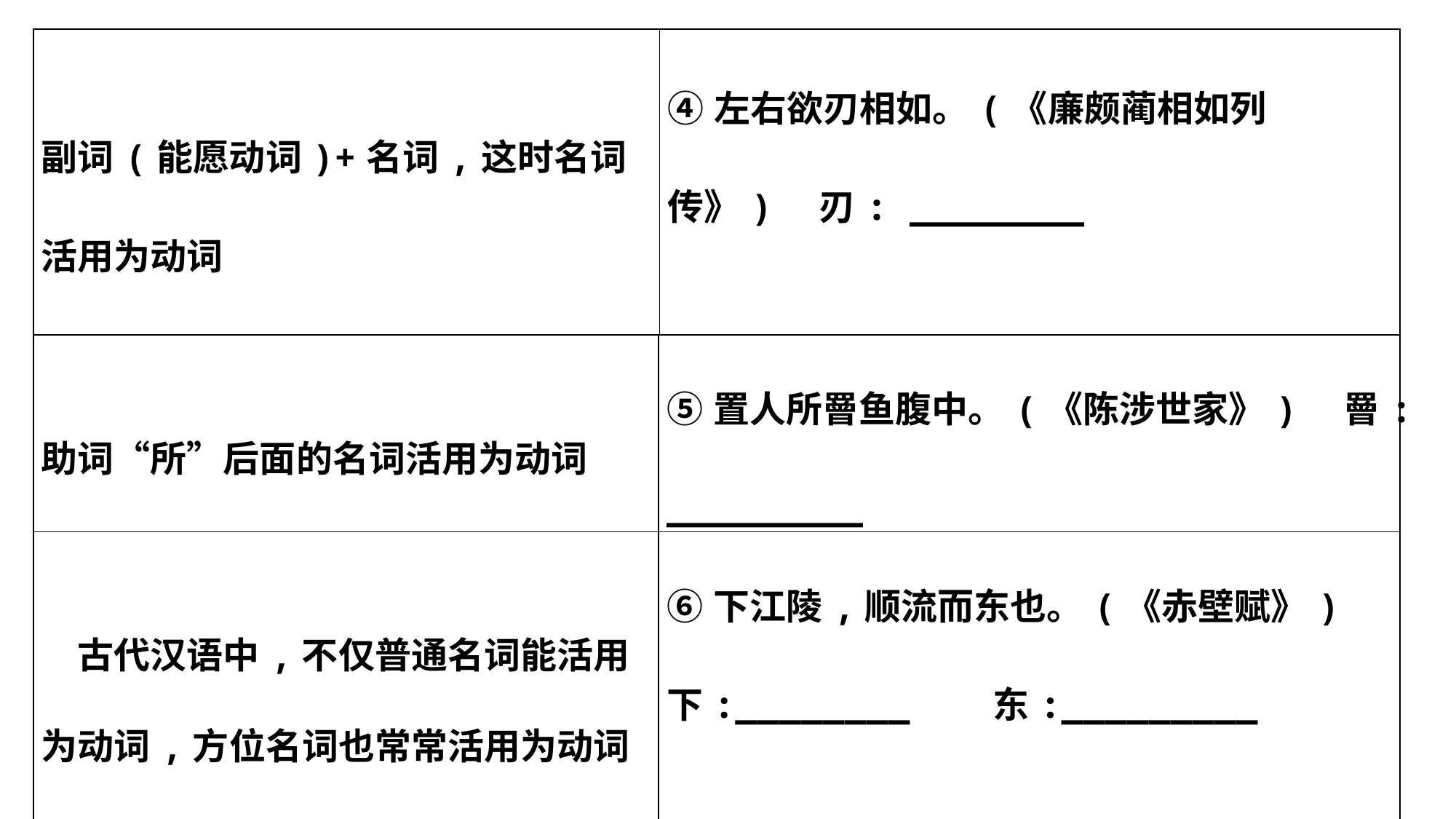

| 副词(能愿动词)+名词,这时名词活用为动词 | ④左右欲刃相如。(《廉颇蔺相如列传》)　刃: \_\_\_\_\_\_\_\_ |
| --- | --- |
| 助词“所”后面的名词活用为动词 | ⑤置人所罾鱼腹中。(《陈涉世家》)　罾:\_\_\_\_\_\_\_\_\_ |
| --- | --- |
| 古代汉语中,不仅普通名词能活用为动词,方位名词也常常活用为动词 | ⑥下江陵,顺流而东也。(《赤壁赋》)　下:\_\_\_\_\_\_\_\_　　东:\_\_\_\_\_\_\_\_\_ |